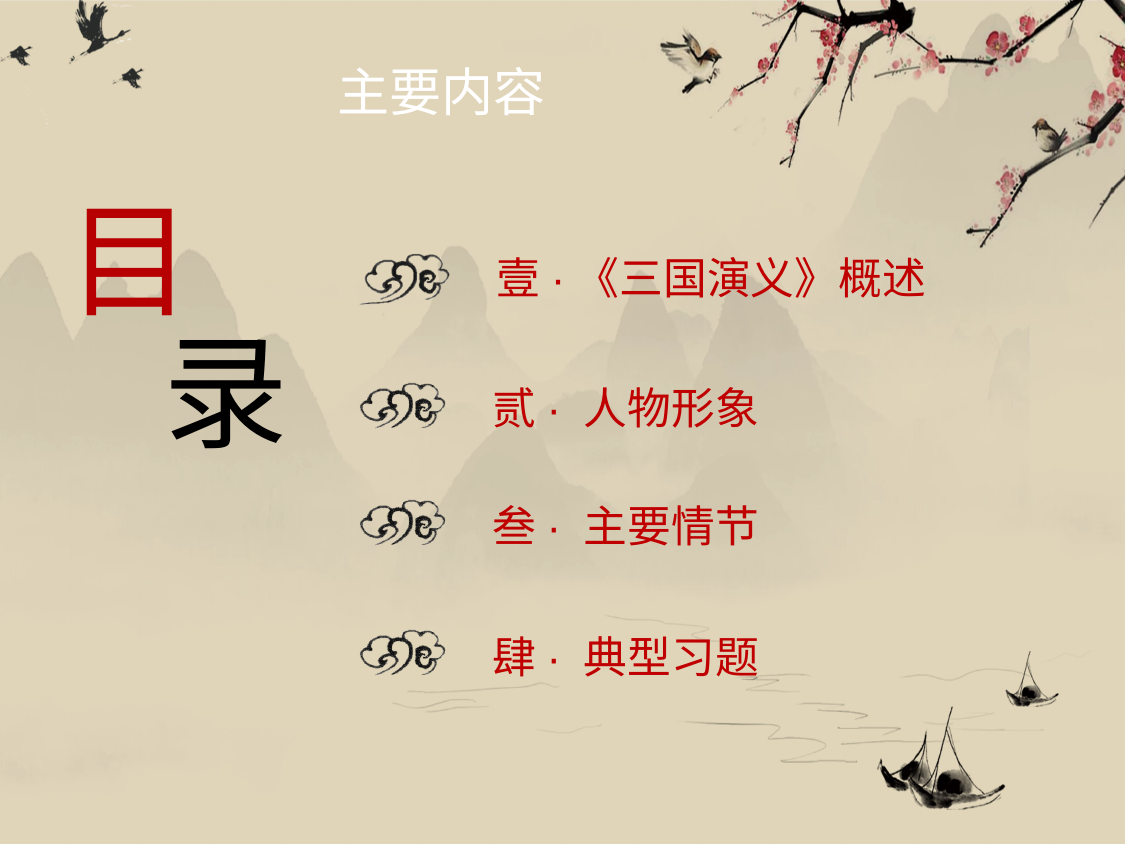

主要内容
# 目
录
壹·《三国演义》概述

贰· 人物形象

叁· 主要情节

肆· 典型习题